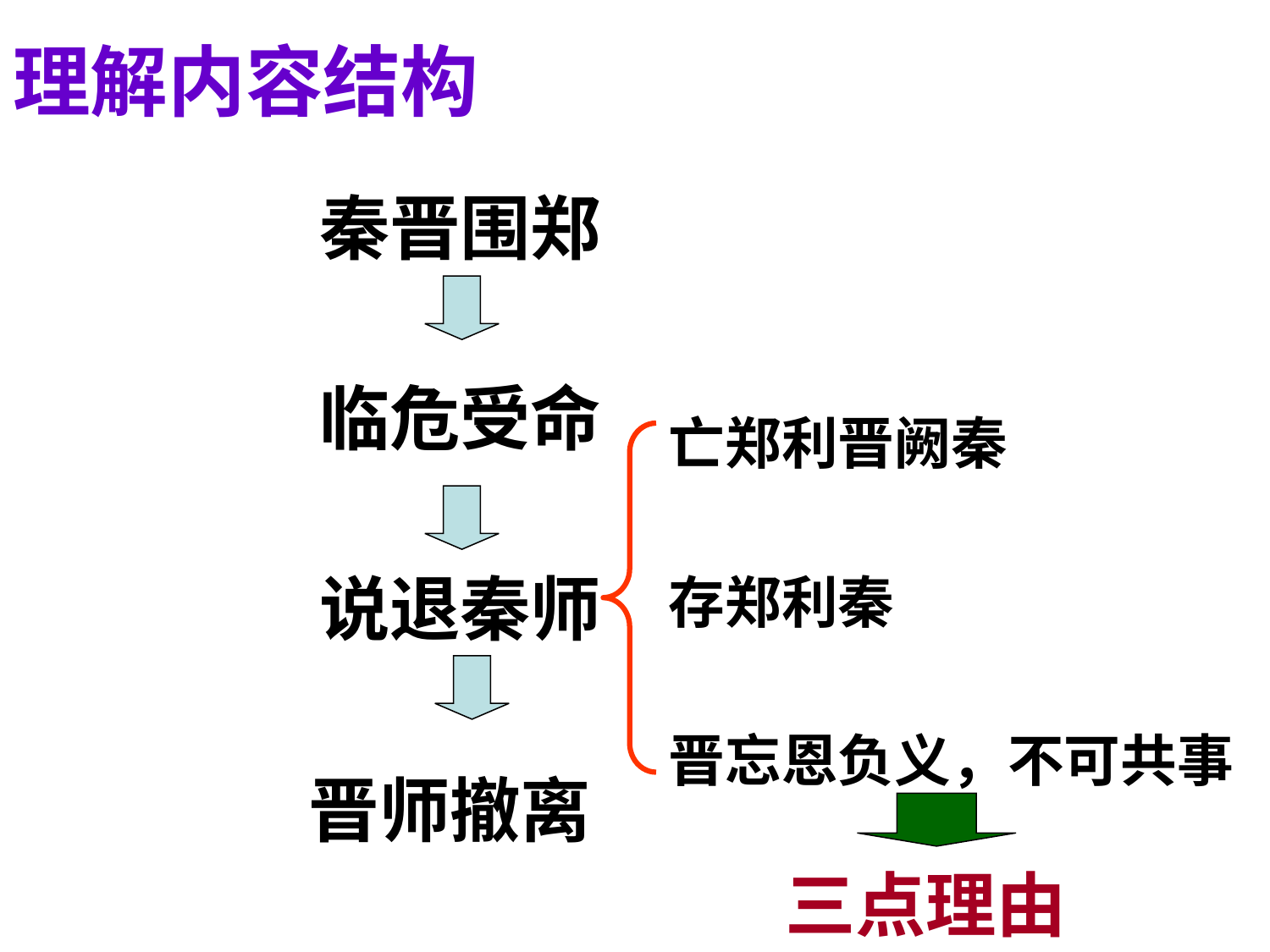

# 理解内容结构
秦晋围郑

临危受命
亡郑利晋阙秦

说退秦师
存郑利秦

晋忘恩负义，不可共事
晋师撤离

三点理由